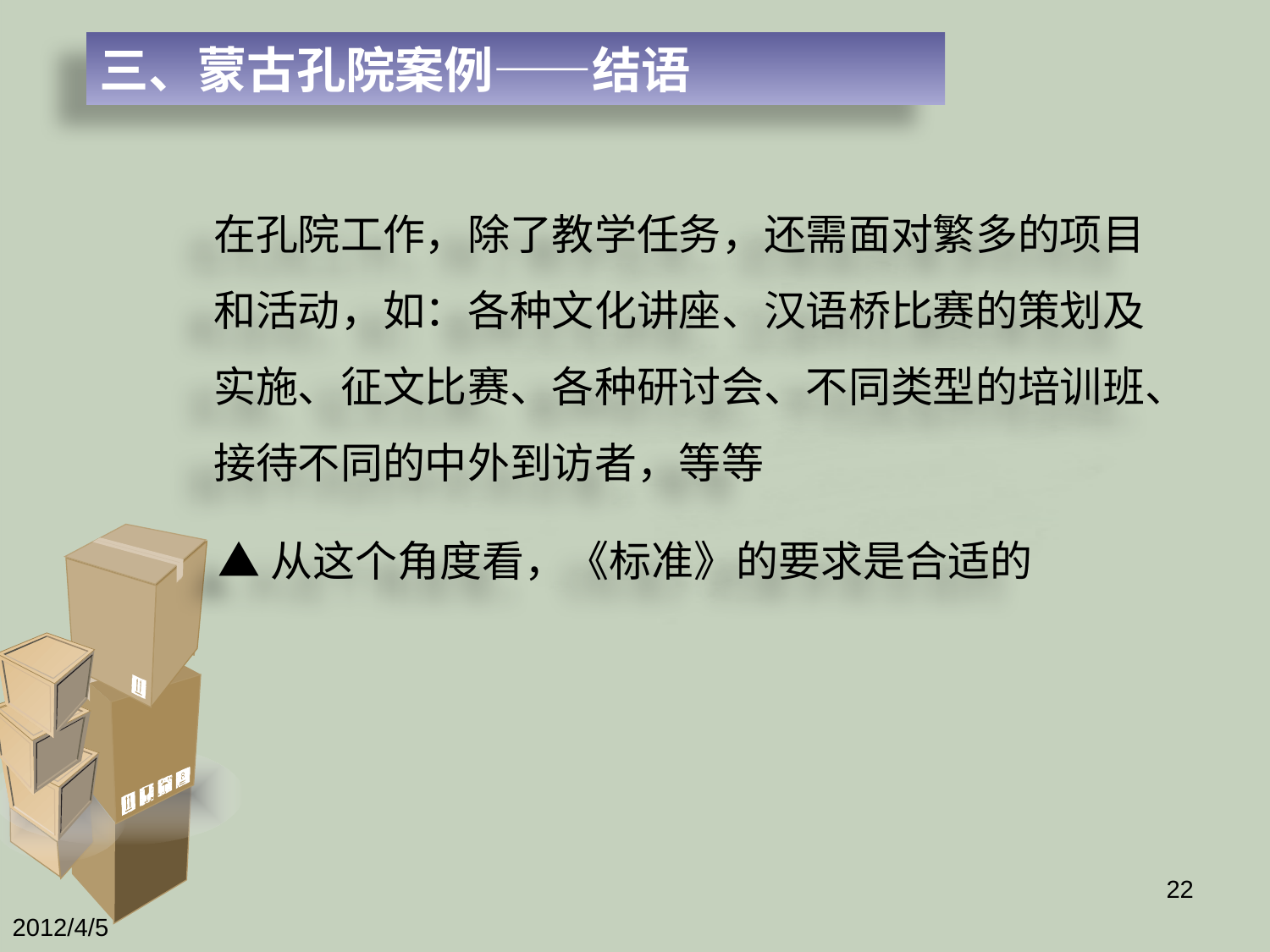

三、蒙古孔院案例——结语
# 在孔院工作，除了教学任务，还需面对繁多的项目和活动，如：各种文化讲座、汉语桥比赛的策划及实施、征文比赛、各种研讨会、不同类型的培训班、接待不同的中外到访者，等等

▲从这个角度看，《标准》的要求是合适的

22
2012/4/5